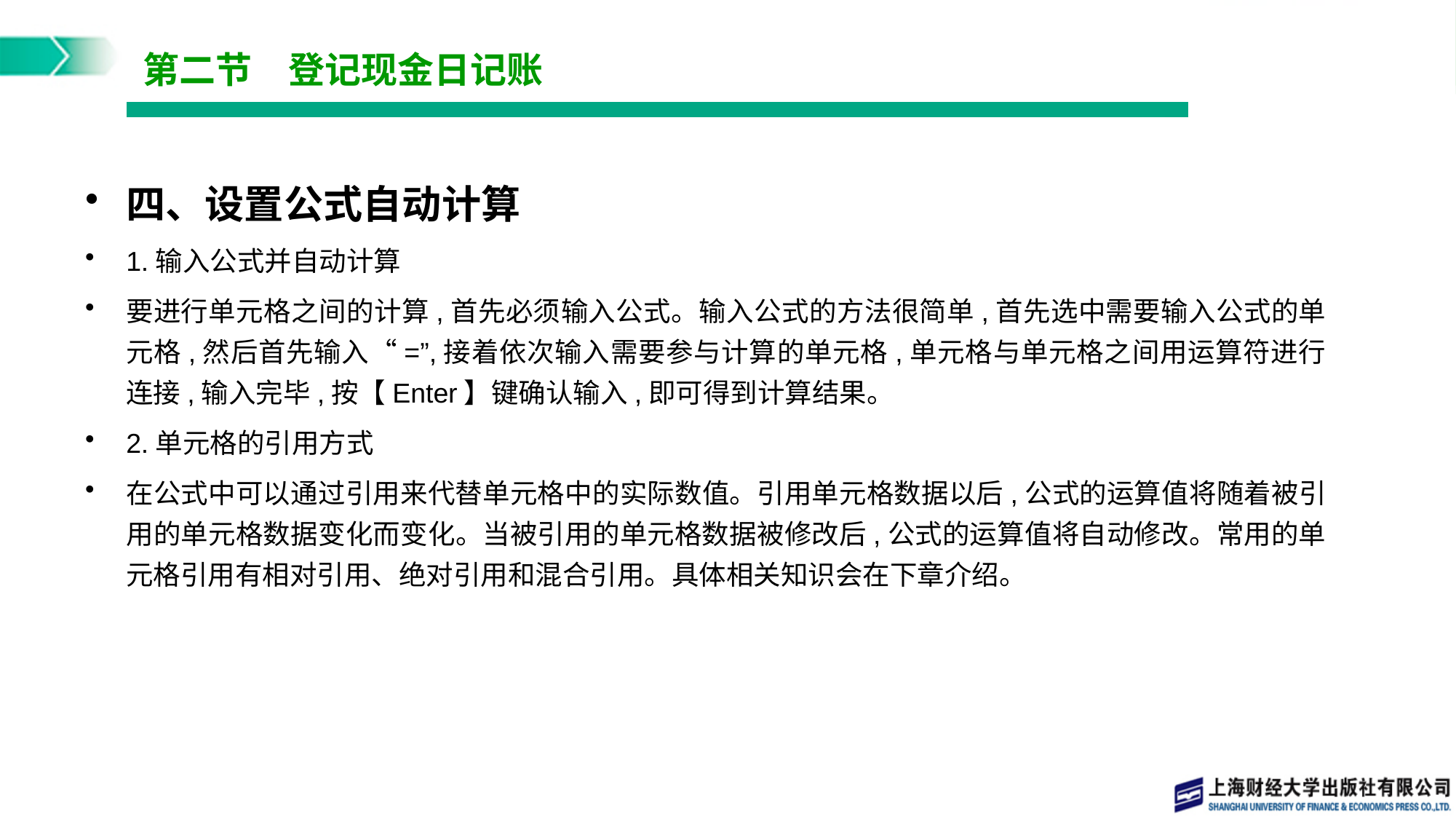

# 第二节　登记现金日记账
四、设置公式自动计算
1.输入公式并自动计算
要进行单元格之间的计算,首先必须输入公式。输入公式的方法很简单,首先选中需要输入公式的单元格,然后首先输入“=”,接着依次输入需要参与计算的单元格,单元格与单元格之间用运算符进行连接,输入完毕,按【Enter】键确认输入,即可得到计算结果。
2.单元格的引用方式
在公式中可以通过引用来代替单元格中的实际数值。引用单元格数据以后,公式的运算值将随着被引用的单元格数据变化而变化。当被引用的单元格数据被修改后,公式的运算值将自动修改。常用的单元格引用有相对引用、绝对引用和混合引用。具体相关知识会在下章介绍。